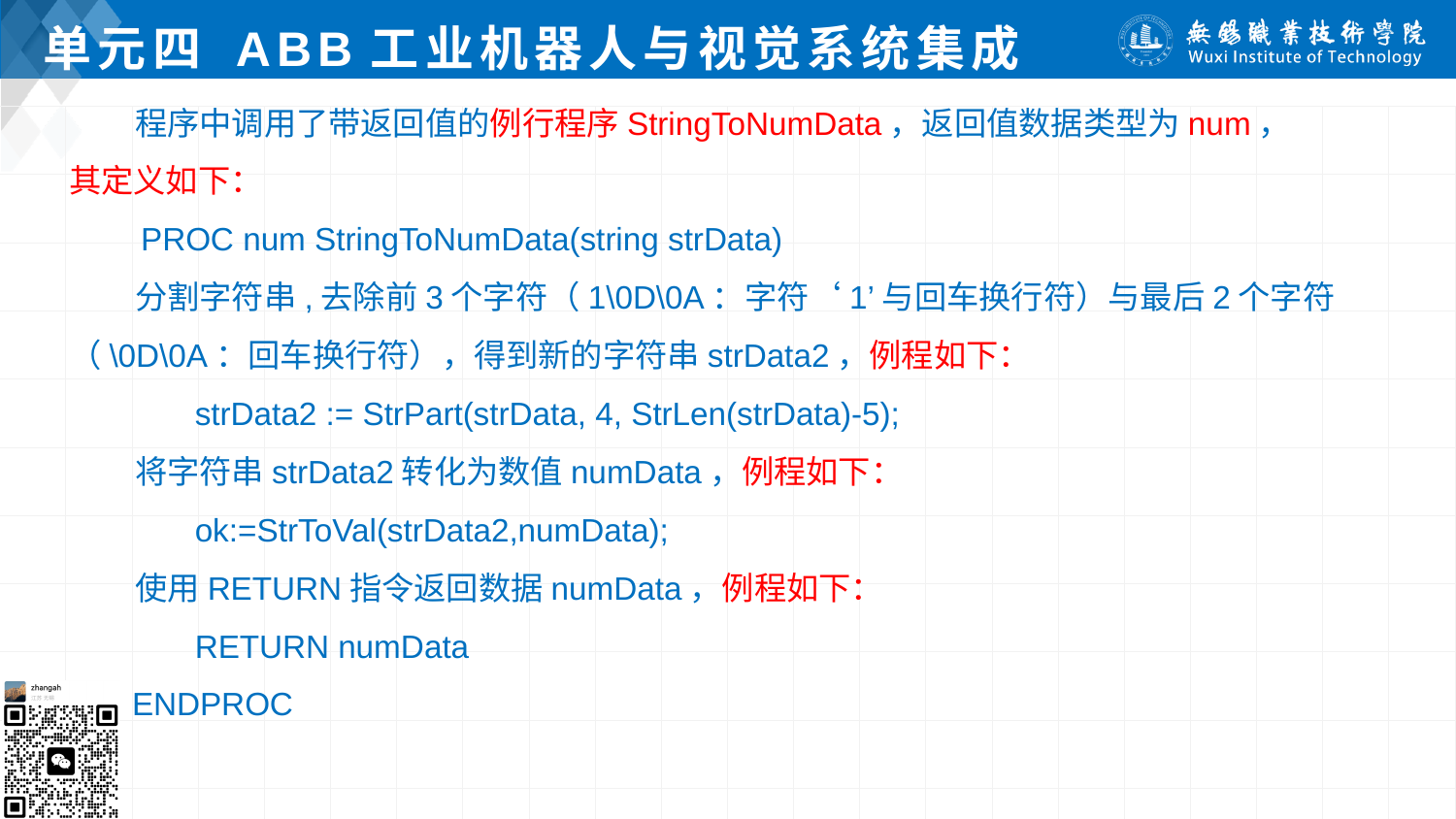

# 单元四 ABB工业机器人与视觉系统集成
        程序中调用了带返回值的例行程序StringToNumData，返回值数据类型为num，
其定义如下：
        PROC num StringToNumData(string strData)
        分割字符串,去除前3个字符（1\0D\0A：字符‘1’与回车换行符）与最后2个字符（\0D\0A：回车换行符），得到新的字符串strData2，例程如下：
              strData2 := StrPart(strData, 4, StrLen(strData)-5);
        将字符串strData2转化为数值numData，例程如下：
              ok:=StrToVal(strData2,numData);
        使用RETURN指令返回数据numData，例程如下：
              RETURN numData
       ENDPROC